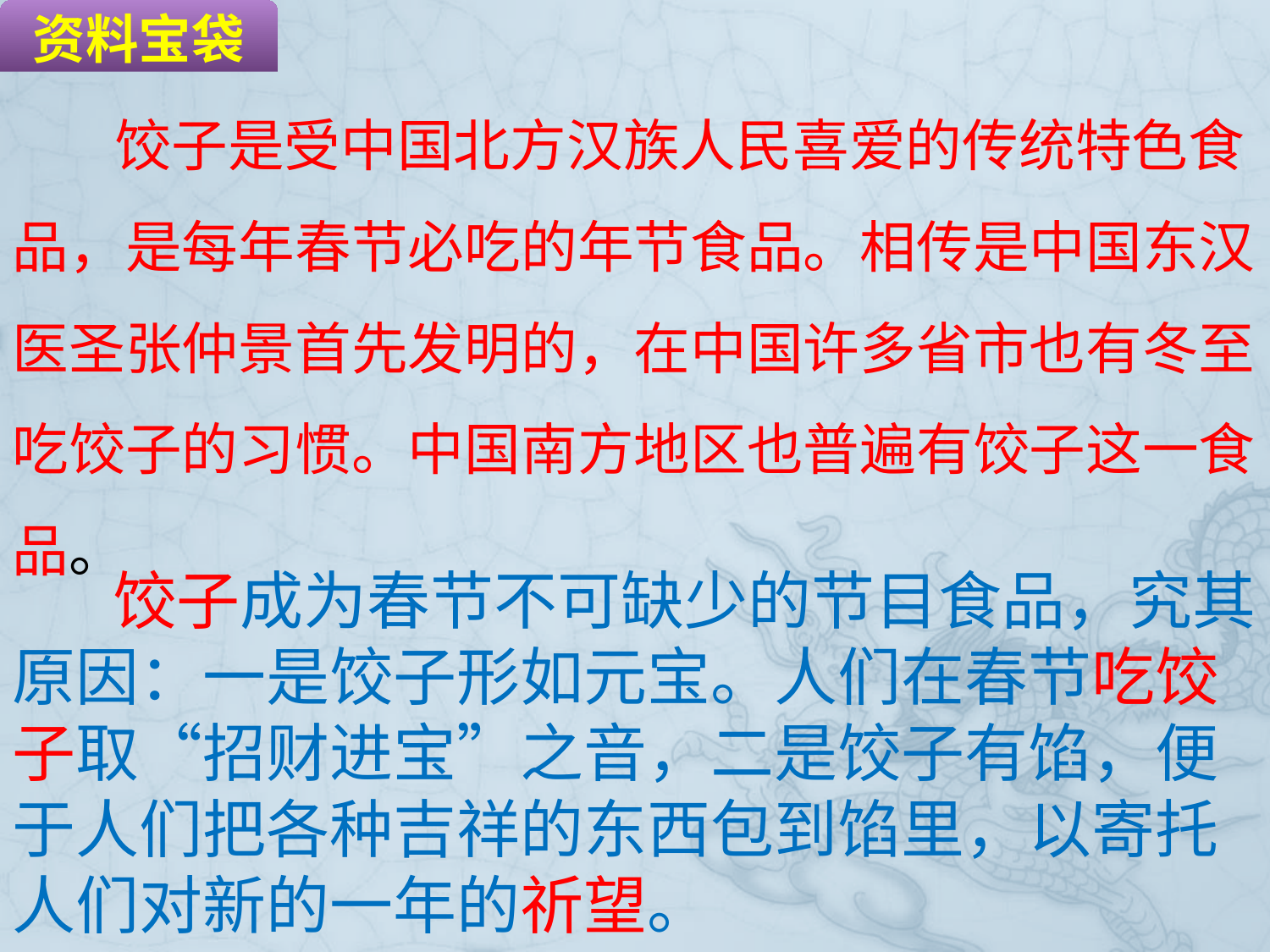

资料宝袋
       饺子是受中国北方汉族人民喜爱的传统特色食品，是每年春节必吃的年节食品。相传是中国东汉医圣张仲景首先发明的，在中国许多省市也有冬至吃饺子的习惯。中国南方地区也普遍有饺子这一食品。
      饺子成为春节不可缺少的节目食品，究其原因：一是饺子形如元宝。人们在春节吃饺子取“招财进宝”之音，二是饺子有馅，便于人们把各种吉祥的东西包到馅里，以寄托人们对新的一年的祈望。